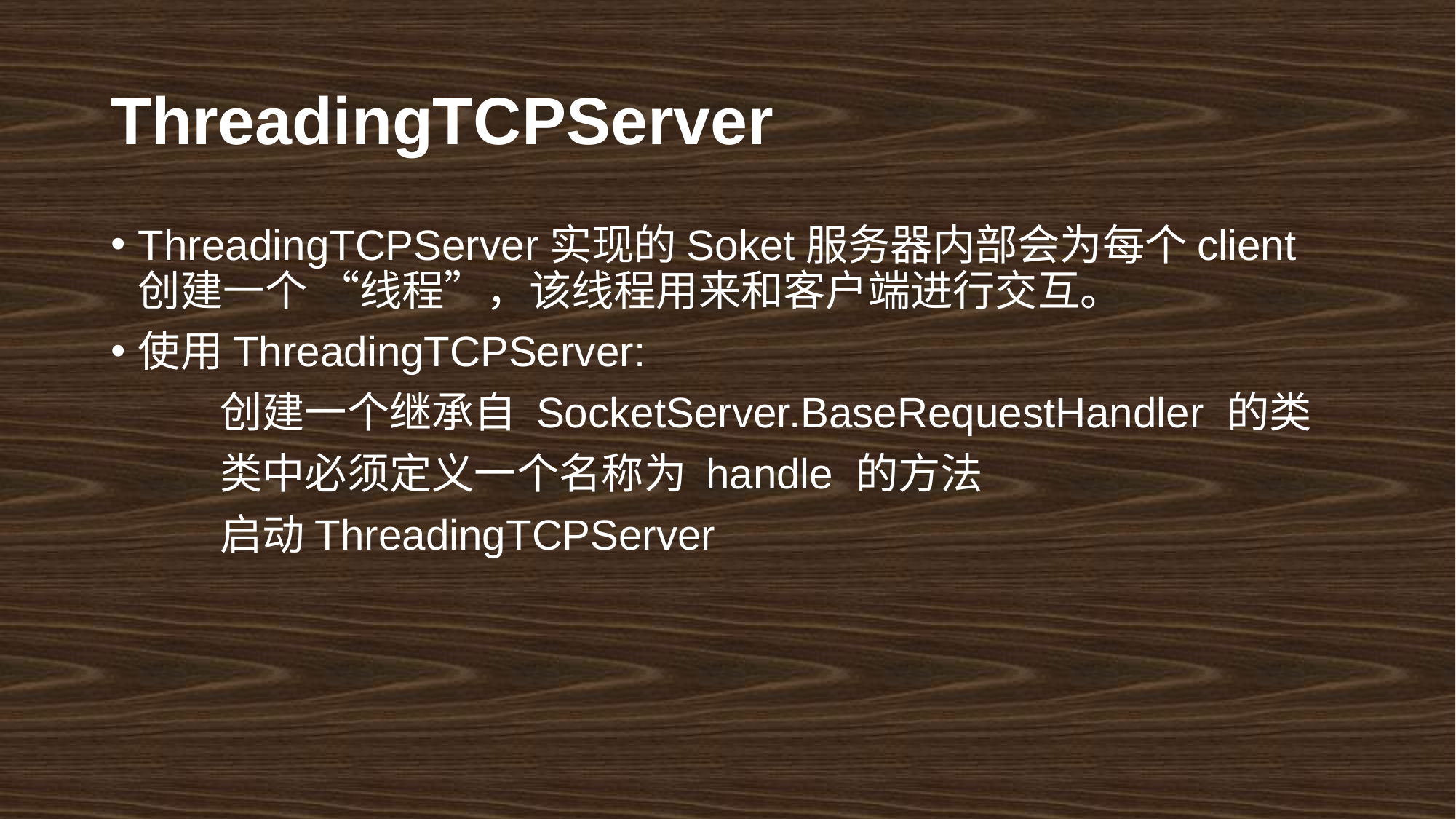

# ThreadingTCPServer
ThreadingTCPServer实现的Soket服务器内部会为每个client创建一个 “线程”，该线程用来和客户端进行交互。
使用ThreadingTCPServer:
	创建一个继承自 SocketServer.BaseRequestHandler 的类
	类中必须定义一个名称为 handle 的方法
	启动ThreadingTCPServer